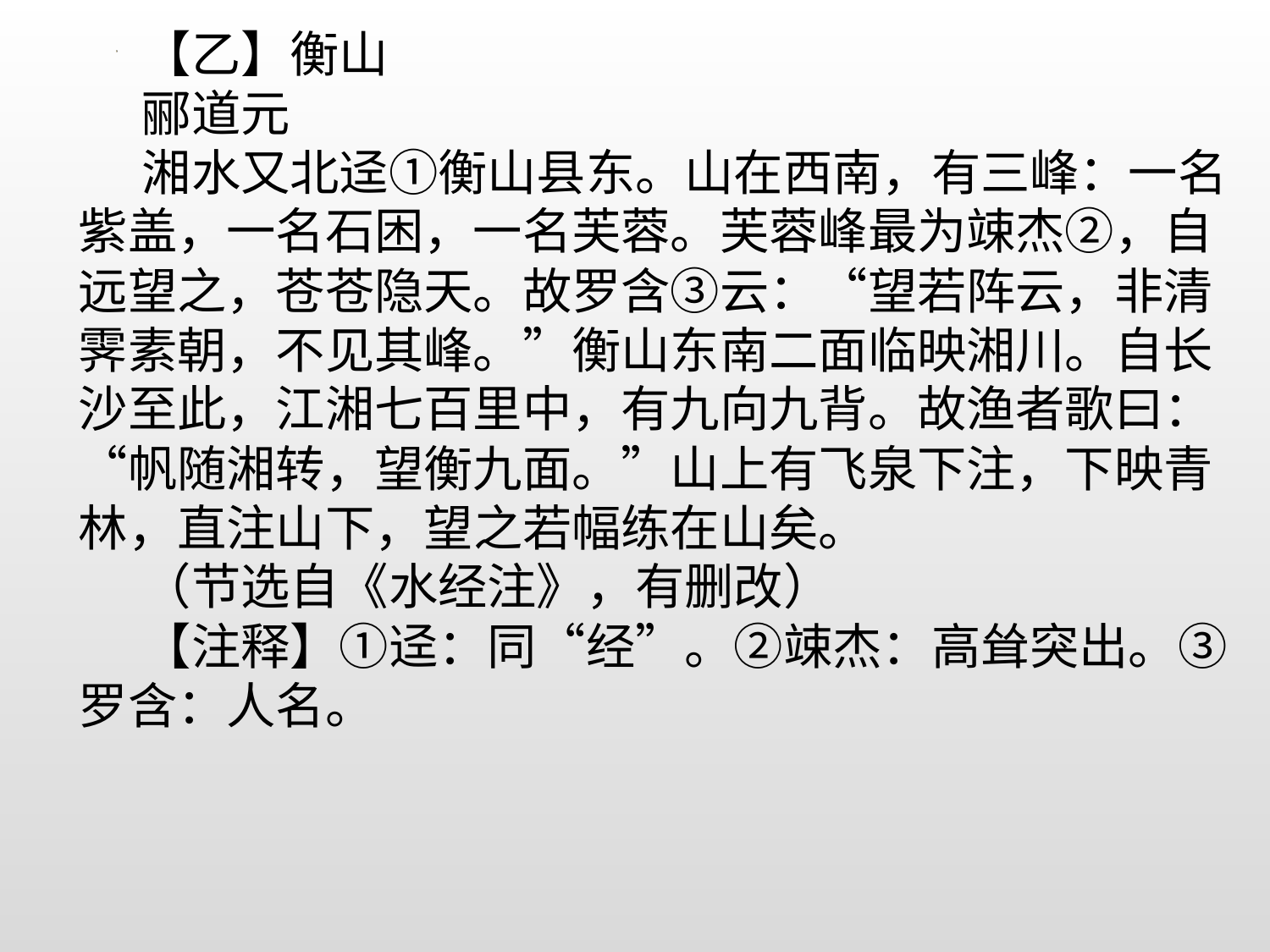

【乙】衡山
郦道元
湘水又北迳①衡山县东。山在西南，有三峰：一名紫盖，一名石困，一名芙蓉。芙蓉峰最为竦杰②，自远望之，苍苍隐天。故罗含③云：“望若阵云，非清霁素朝，不见其峰。”衡山东南二面临映湘川。自长沙至此，江湘七百里中，有九向九背。故渔者歌曰：“帆随湘转，望衡九面。”山上有飞泉下注，下映青林，直注山下，望之若幅练在山矣。
（节选自《水经注》，有删改）
【注释】①迳：同“经”。②竦杰：高耸突出。③罗含：人名。